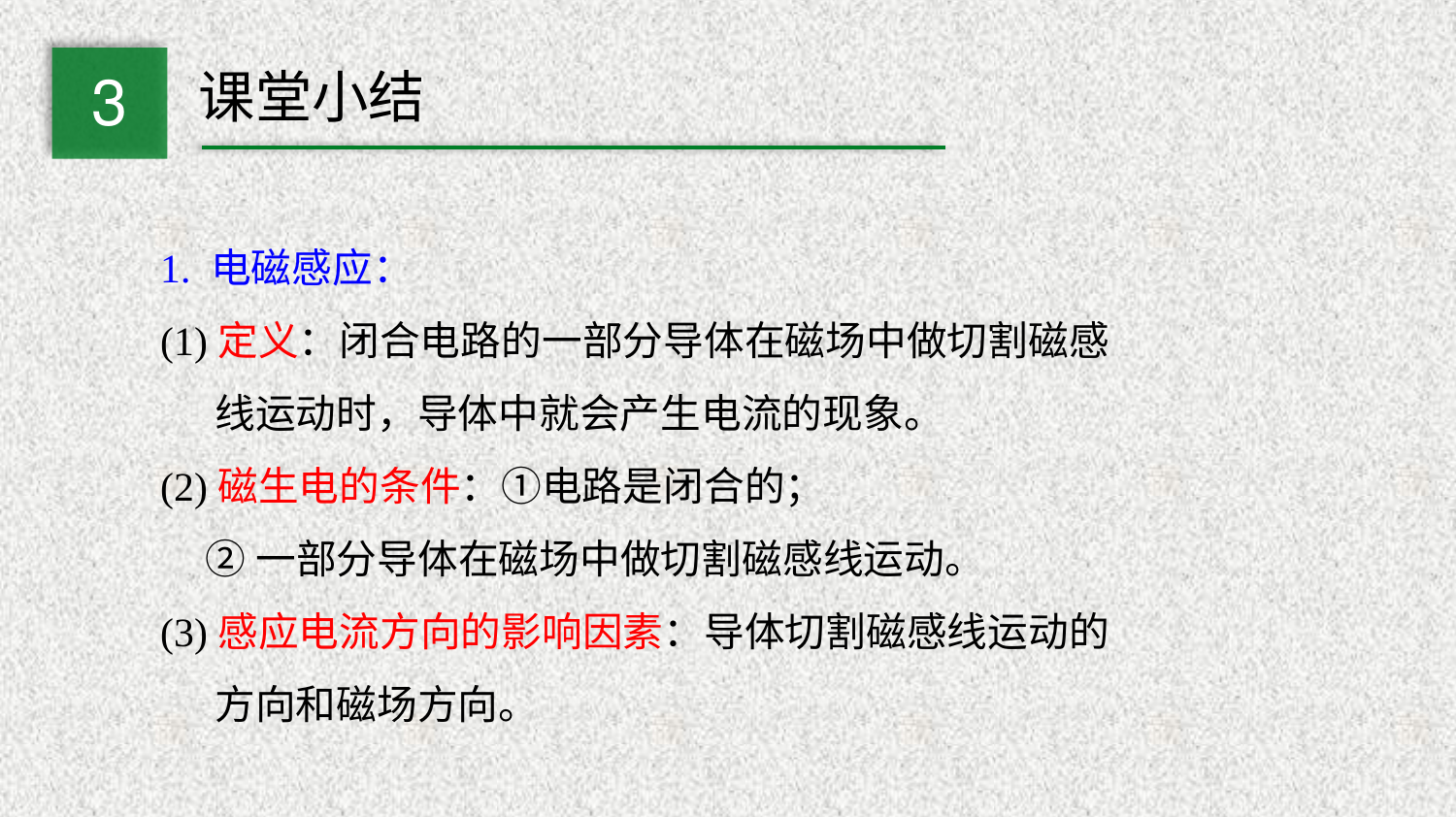

3
课堂小结
1. 电磁感应：
(1)定义：闭合电路的一部分导体在磁场中做切割磁感
     线运动时，导体中就会产生电流的现象。
(2)磁生电的条件：①电路是闭合的；
     ②一部分导体在磁场中做切割磁感线运动。
(3)感应电流方向的影响因素：导体切割磁感线运动的
     方向和磁场方向。